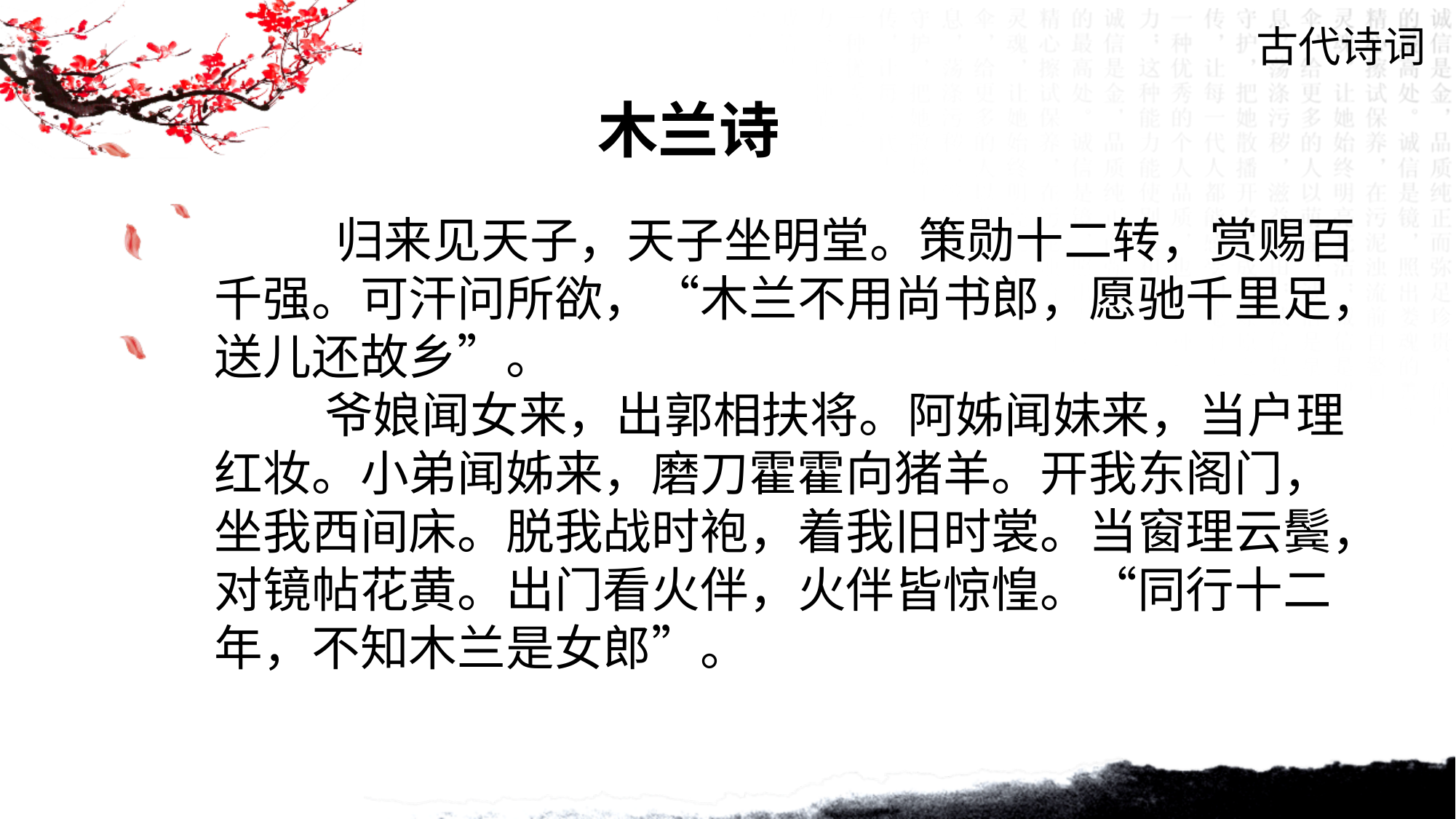

古代诗词
木兰诗
          归来见天子，天子坐明堂。策勋十二转，赏赐百千强。可汗问所欲，“木兰不用尚书郎，愿驰千里足，送儿还故乡”。
         爷娘闻女来，出郭相扶将。阿姊闻妹来，当户理红妆。小弟闻姊来，磨刀霍霍向猪羊。开我东阁门，坐我西间床。脱我战时袍，着我旧时裳。当窗理云鬓，对镜帖花黄。出门看火伴，火伴皆惊惶。“同行十二年，不知木兰是女郎”。